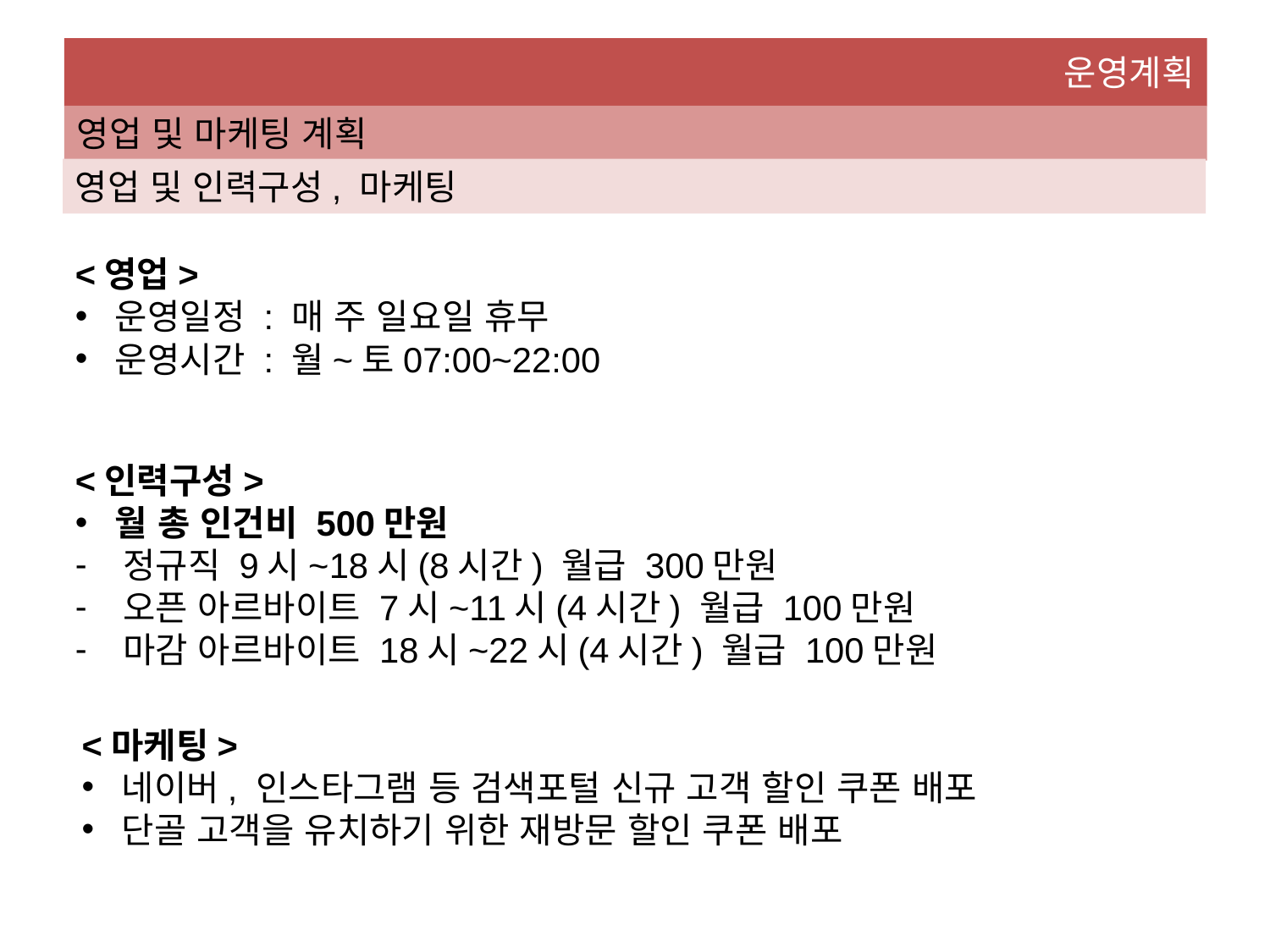

운영계획
영업 및 마케팅 계획
영업 및 인력구성, 마케팅
<영업>
운영일정 : 매 주 일요일 휴무
운영시간 : 월~토07:00~22:00
<인력구성>
월 총 인건비 500만원
정규직 9시~18시(8시간) 월급 300만원
오픈 아르바이트 7시~11시(4시간) 월급 100만원
마감 아르바이트 18시~22시(4시간) 월급 100만원
<마케팅>
네이버, 인스타그램 등 검색포털 신규 고객 할인 쿠폰 배포
단골 고객을 유치하기 위한 재방문 할인 쿠폰 배포